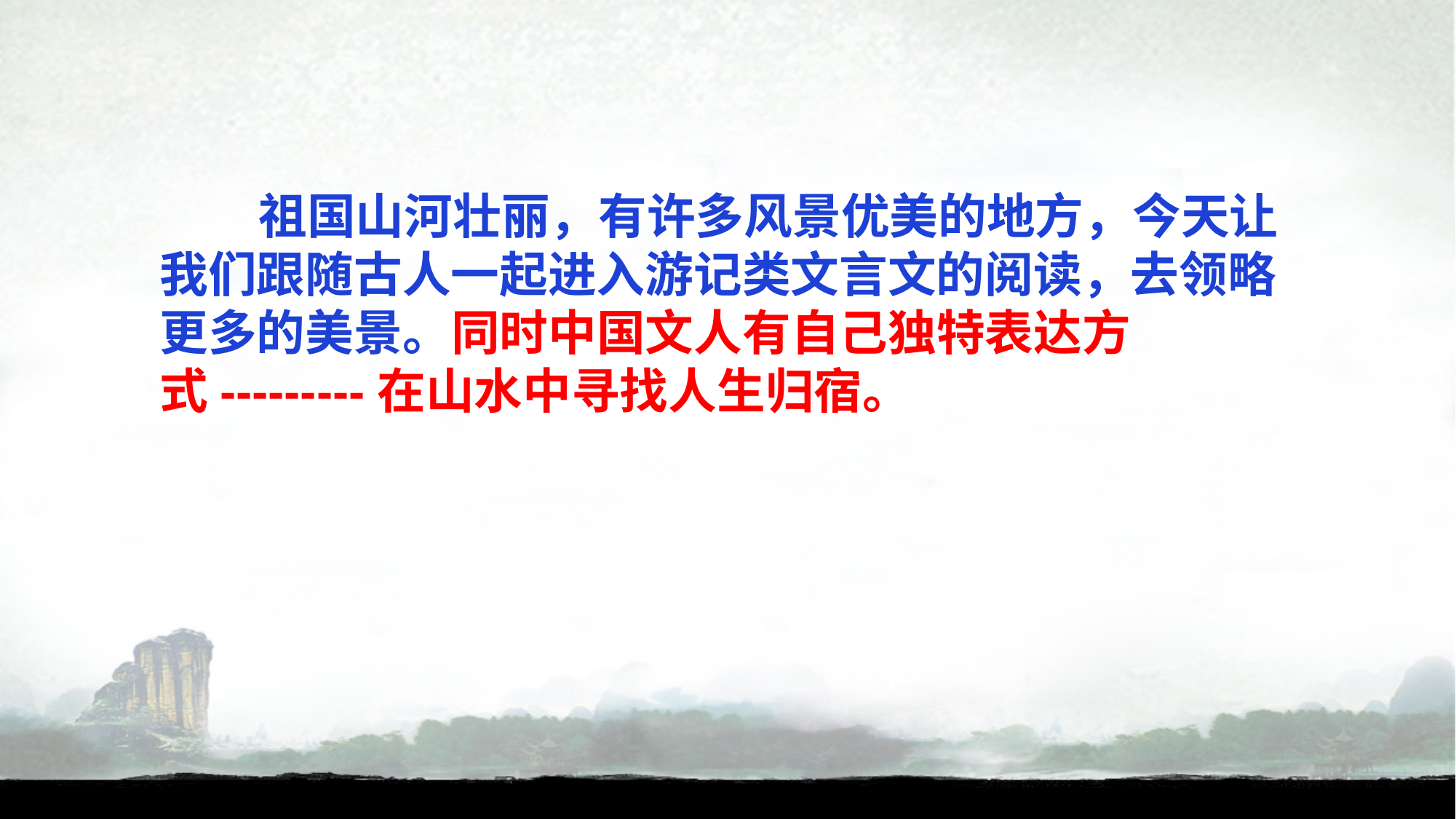

祖国山河壮丽，有许多风景优美的地方，今天让我们跟随古人一起进入游记类文言文的阅读，去领略更多的美景。同时中国文人有自己独特表达方式---------在山水中寻找人生归宿。